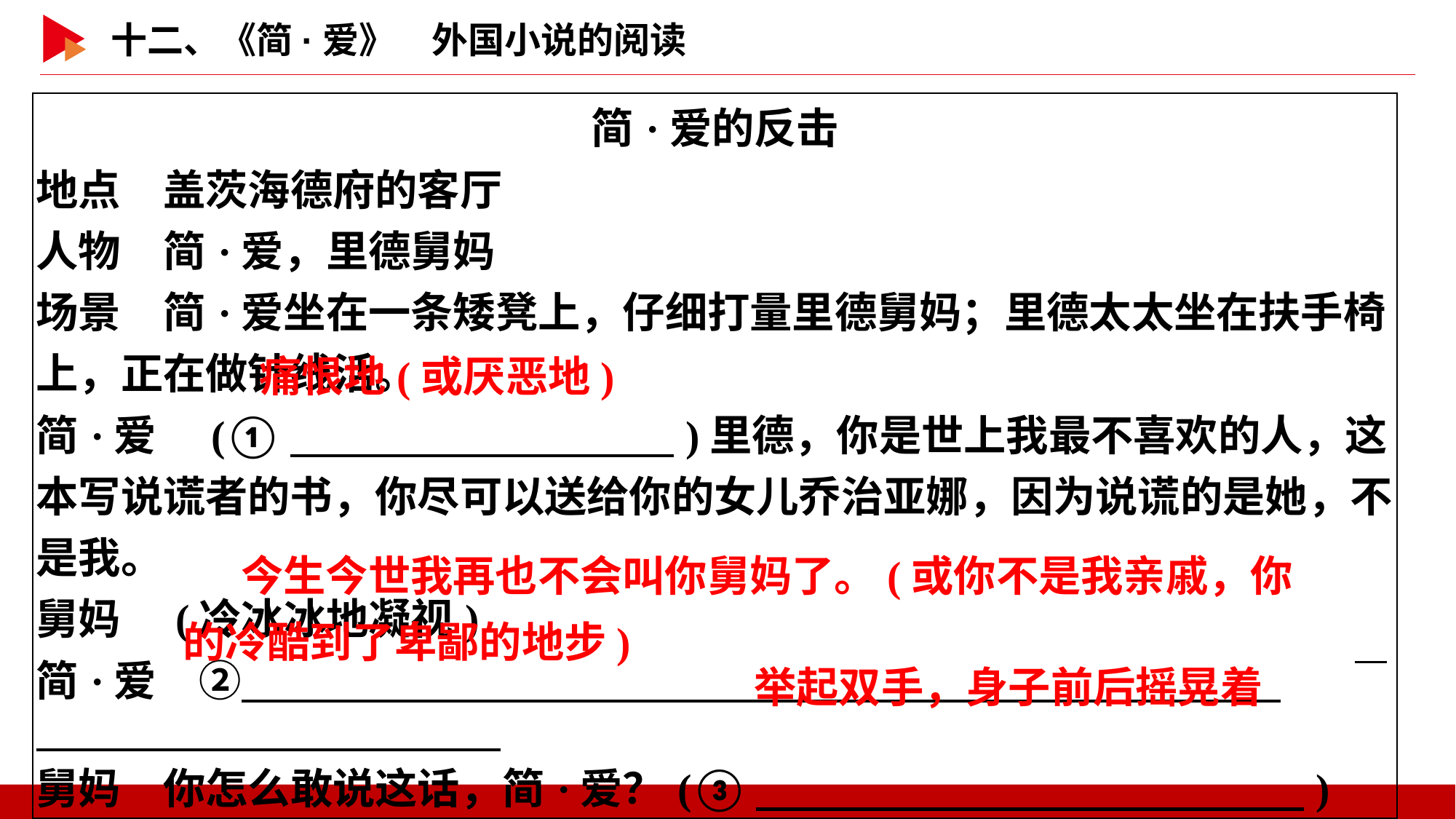

| 简·爱的反击 地点　盖茨海德府的客厅 人物　简·爱，里德舅妈 场景　简·爱坐在一条矮凳上，仔细打量里德舅妈；里德太太坐在扶手椅上，正在做针线活。 简·爱　(①　 　)里德，你是世上我最不喜欢的人，这本写说谎者的书，你尽可以送给你的女儿乔治亚娜，因为说谎的是她，不是我。  舅妈　(冷冰冰地凝视) 简·爱　②　 　  舅妈　你怎么敢说这话，简·爱？(③　 　) |
| --- |
痛恨地(或厌恶地)
     今生今世我再也不会叫你舅妈了。(或你不是我亲戚，你的冷酷到了卑鄙的地步)

举起双手，身子前后摇晃着